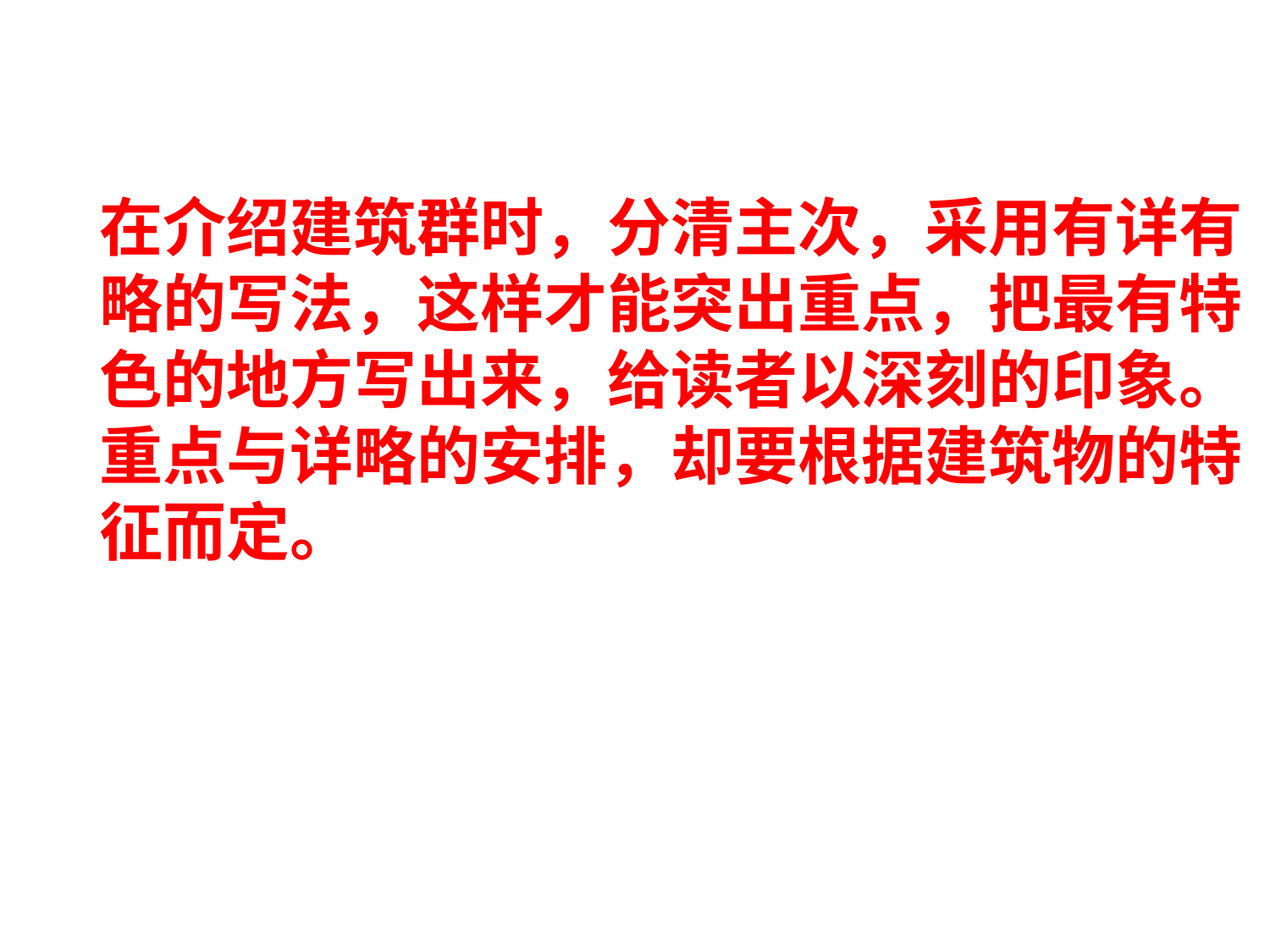

在介绍建筑群时，分清主次，采用有详有略的写法，这样才能突出重点，把最有特色的地方写出来，给读者以深刻的印象。重点与详略的安排，却要根据建筑物的特征而定。